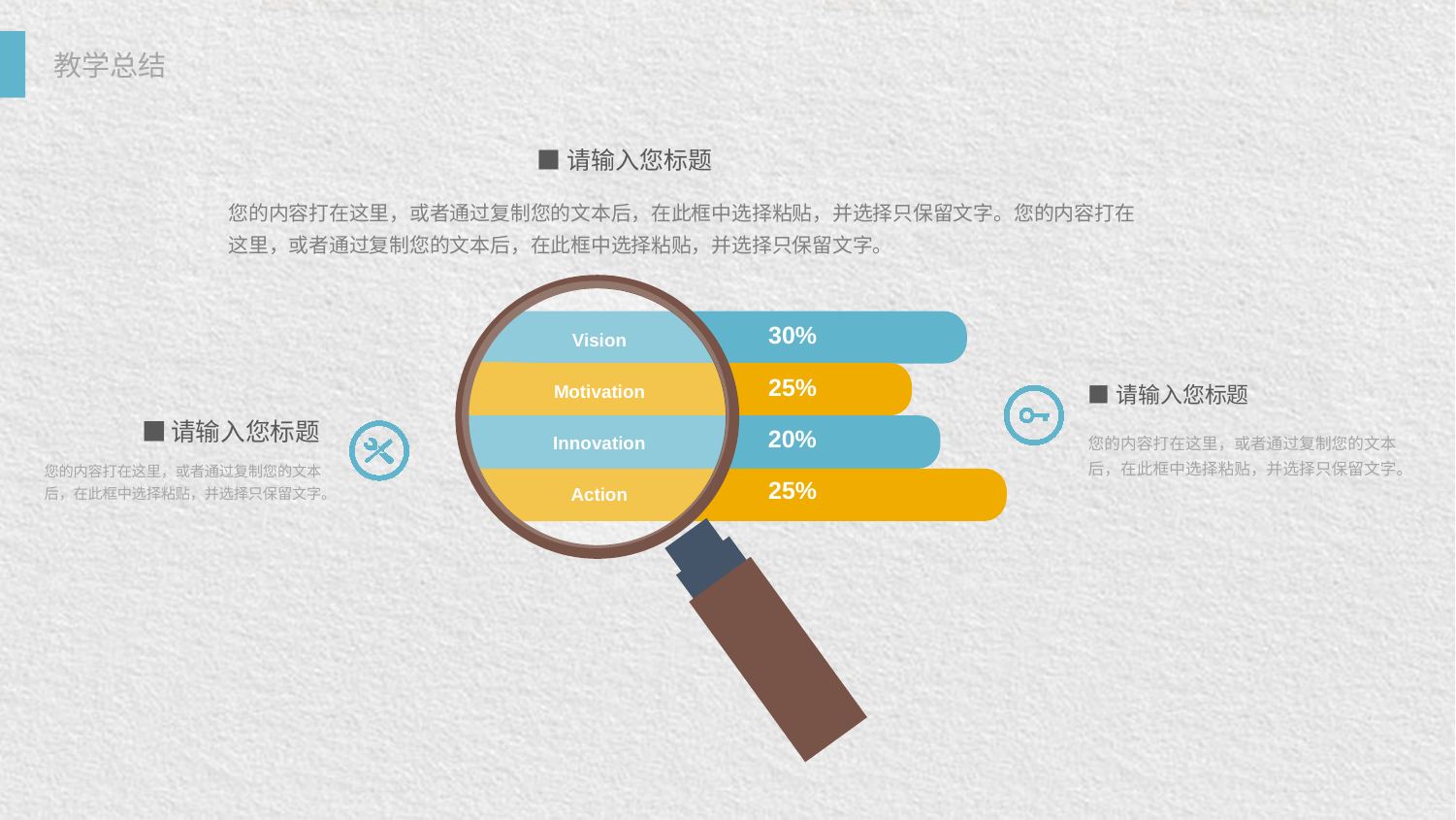

■请输入您标题
您的内容打在这里，或者通过复制您的文本后，在此框中选择粘贴，并选择只保留文字。您的内容打在这里，或者通过复制您的文本后，在此框中选择粘贴，并选择只保留文字。

30%
Vision

25%
Motivation
■请输入您标题
您的内容打在这里，或者通过复制您的文本后，在此框中选择粘贴，并选择只保留文字。

■请输入您标题
您的内容打在这里，或者通过复制您的文本后，在此框中选择粘贴，并选择只保留文字。

20%
Innovation

25%
Action